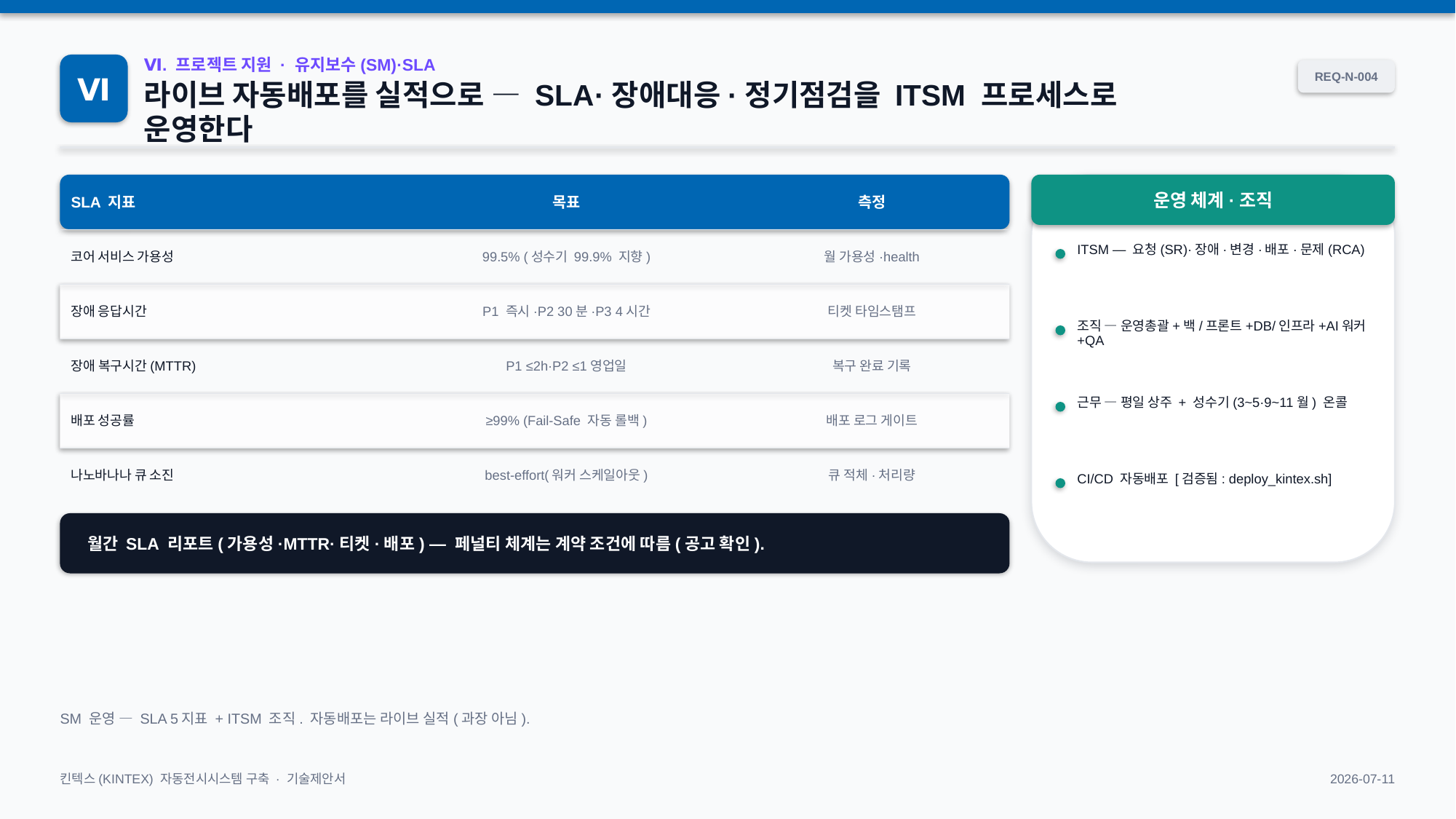

Ⅵ
Ⅵ. 프로젝트 지원 · 유지보수(SM)·SLA

REQ-N-004
라이브 자동배포를 실적으로 — SLA·장애대응·정기점검을 ITSM 프로세스로 운영한다

SLA 지표
목표
측정

운영 체계·조직

코어 서비스 가용성
99.5% (성수기 99.9% 지향)
월 가용성·health
ITSM — 요청(SR)·장애·변경·배포·문제(RCA)

장애 응답시간
P1 즉시·P2 30분·P3 4시간
티켓 타임스탬프
조직 — 운영총괄+백/프론트+DB/인프라+AI워커+QA

장애 복구시간(MTTR)
P1 ≤2h·P2 ≤1영업일
복구 완료 기록

배포 성공률
≥99% (Fail-Safe 자동 롤백)
배포 로그 게이트
근무 — 평일 상주 + 성수기(3~5·9~11월) 온콜

나노바나나 큐 소진
best-effort(워커 스케일아웃)
큐 적체·처리량
CI/CD 자동배포 [검증됨: deploy_kintex.sh]

월간 SLA 리포트(가용성·MTTR·티켓·배포) — 페널티 체계는 계약 조건에 따름(공고 확인).
SM 운영 — SLA 5지표 + ITSM 조직. 자동배포는 라이브 실적(과장 아님).
킨텍스(KINTEX) 자동전시시스템 구축 · 기술제안서
2026-07-11